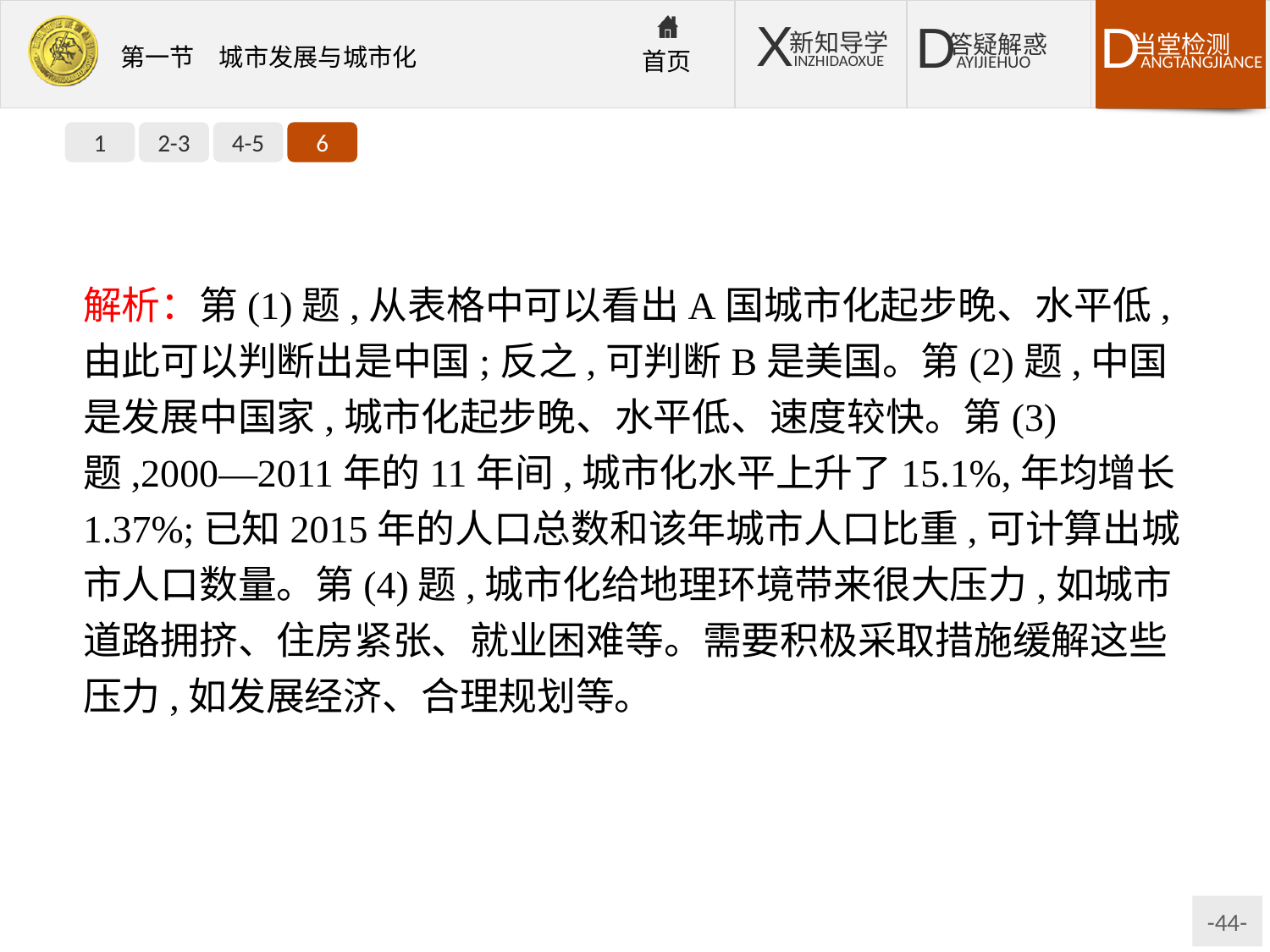

1
2-3
4-5
6
解析：第(1)题,从表格中可以看出A国城市化起步晚、水平低,由此可以判断出是中国;反之,可判断B是美国。第(2)题,中国是发展中国家,城市化起步晚、水平低、速度较快。第(3)题,2000—2011年的11年间,城市化水平上升了15.1%,年均增长1.37%;已知2015年的人口总数和该年城市人口比重,可计算出城市人口数量。第(4)题,城市化给地理环境带来很大压力,如城市道路拥挤、住房紧张、就业困难等。需要积极采取措施缓解这些压力,如发展经济、合理规划等。